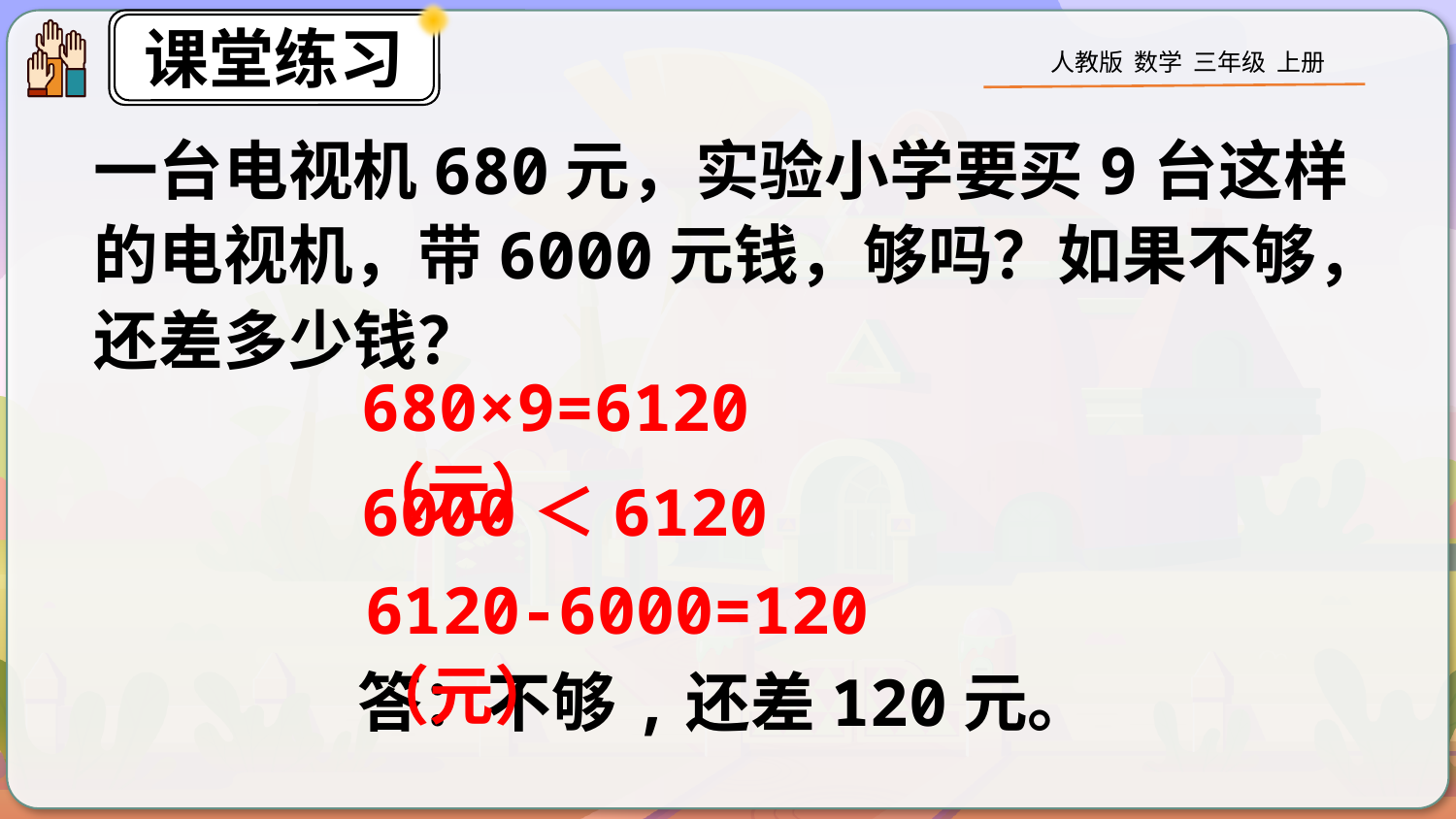

一台电视机680元，实验小学要买9台这样的电视机，带6000元钱，够吗？如果不够，还差多少钱？

680×9=6120（元）
6000＜6120

6120-6000=120（元）
答：不够,还差120元。